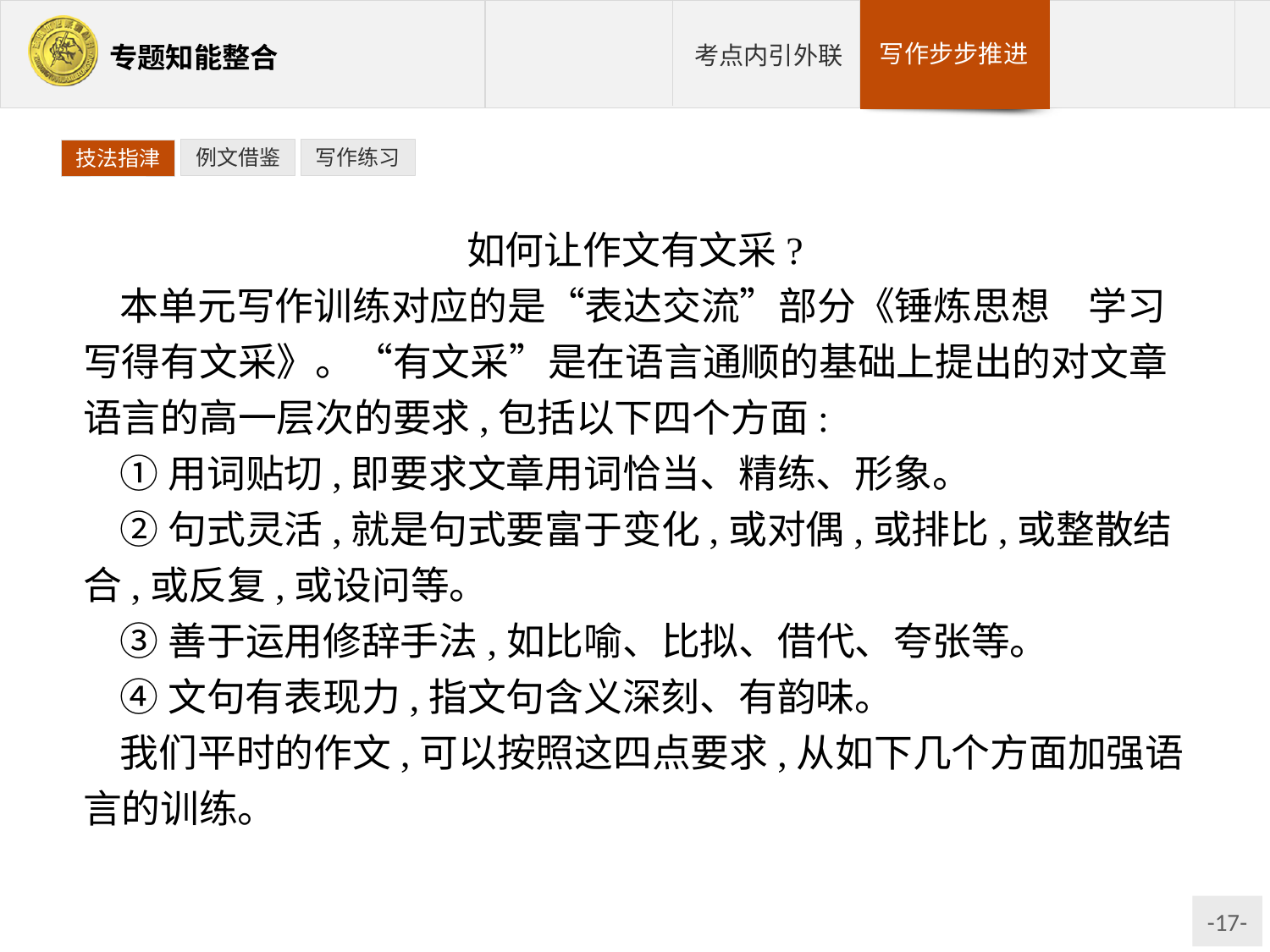

例文借鉴
写作练习
技法指津
如何让作文有文采?
本单元写作训练对应的是“表达交流”部分《锤炼思想　学习写得有文采》。“有文采”是在语言通顺的基础上提出的对文章语言的高一层次的要求,包括以下四个方面:
①用词贴切,即要求文章用词恰当、精练、形象。
②句式灵活,就是句式要富于变化,或对偶,或排比,或整散结合,或反复,或设问等。
③善于运用修辞手法,如比喻、比拟、借代、夸张等。
④文句有表现力,指文句含义深刻、有韵味。
我们平时的作文,可以按照这四点要求,从如下几个方面加强语言的训练。